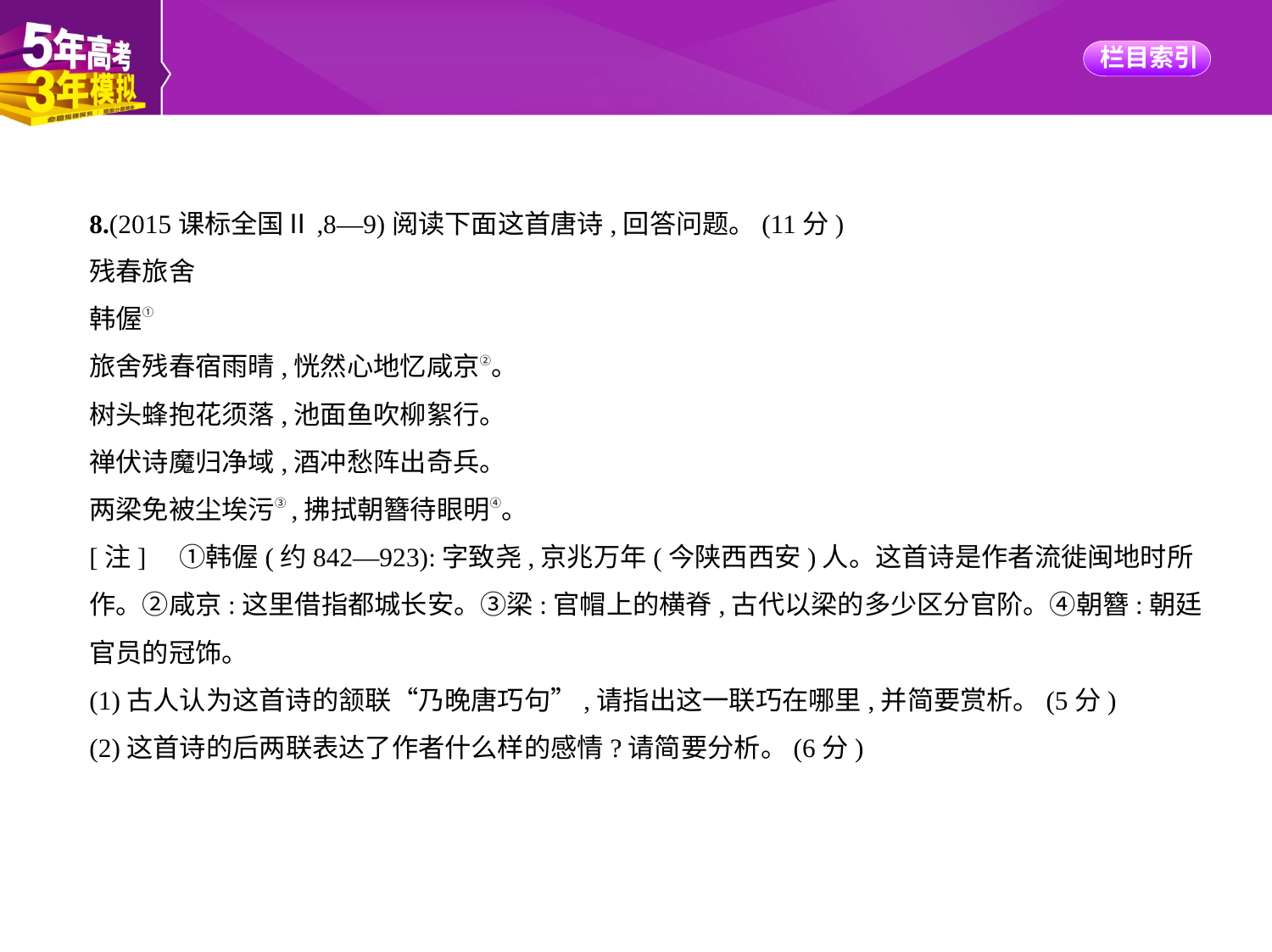

8.(2015课标全国Ⅱ,8—9)阅读下面这首唐诗,回答问题。(11分)
残春旅舍
韩偓①
旅舍残春宿雨晴,恍然心地忆咸京②。
树头蜂抱花须落,池面鱼吹柳絮行。
禅伏诗魔归净域,酒冲愁阵出奇兵。
两梁免被尘埃污③,拂拭朝簪待眼明④。
[注]　①韩偓(约842—923):字致尧,京兆万年(今陕西西安)人。这首诗是作者流徙闽地时所作。②咸京:这里借指都城长安。③梁:官帽上的横脊,古代以梁的多少区分官阶。④朝簪:朝廷官员的冠饰。
(1)古人认为这首诗的颔联“乃晚唐巧句”,请指出这一联巧在哪里,并简要赏析。(5分)
(2)这首诗的后两联表达了作者什么样的感情?请简要分析。(6分)